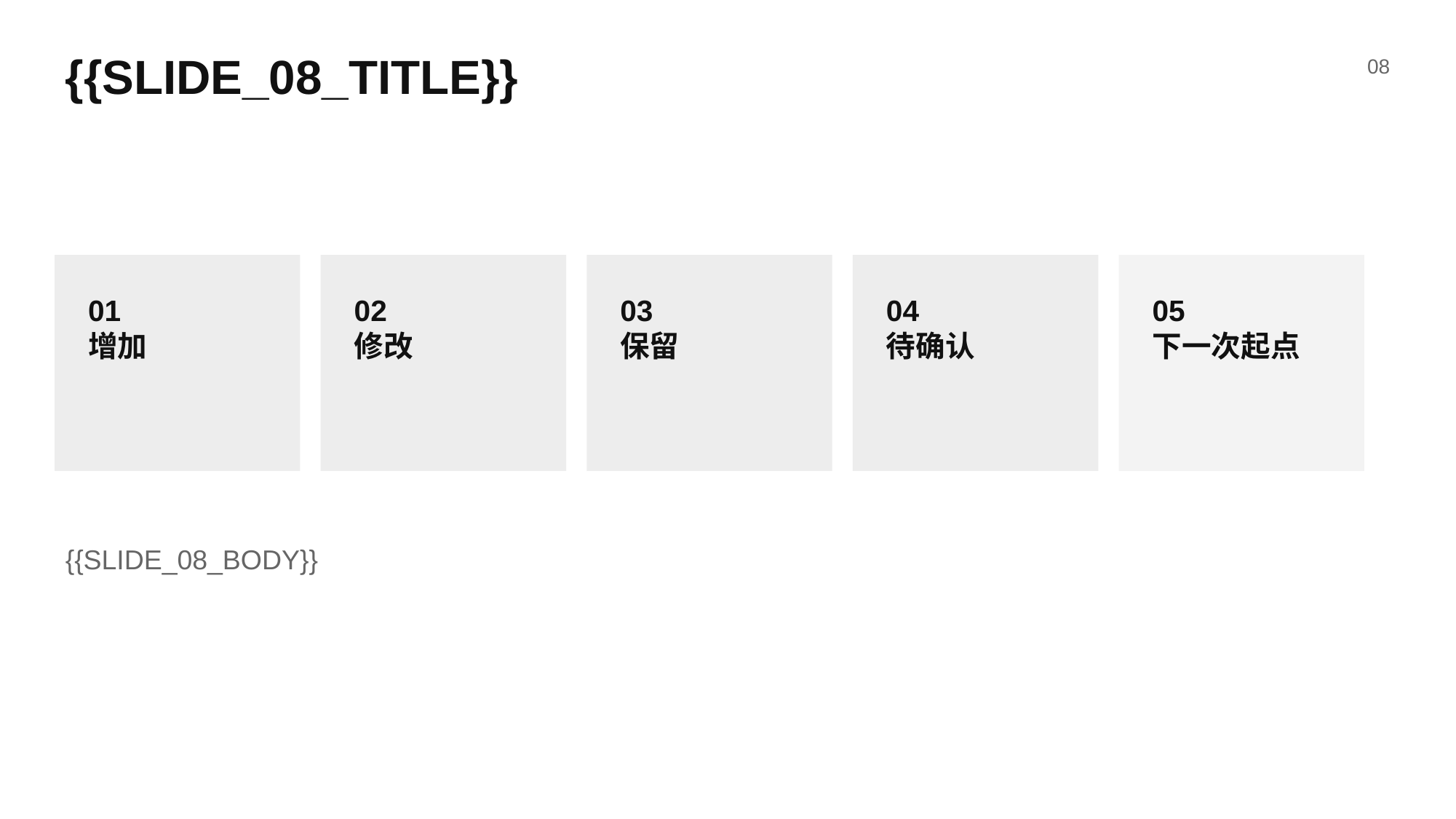

{{SLIDE_08_TITLE}}
08

01
增加
02
修改
03
保留
04
待确认
05
下一次起点
{{SLIDE_08_BODY}}